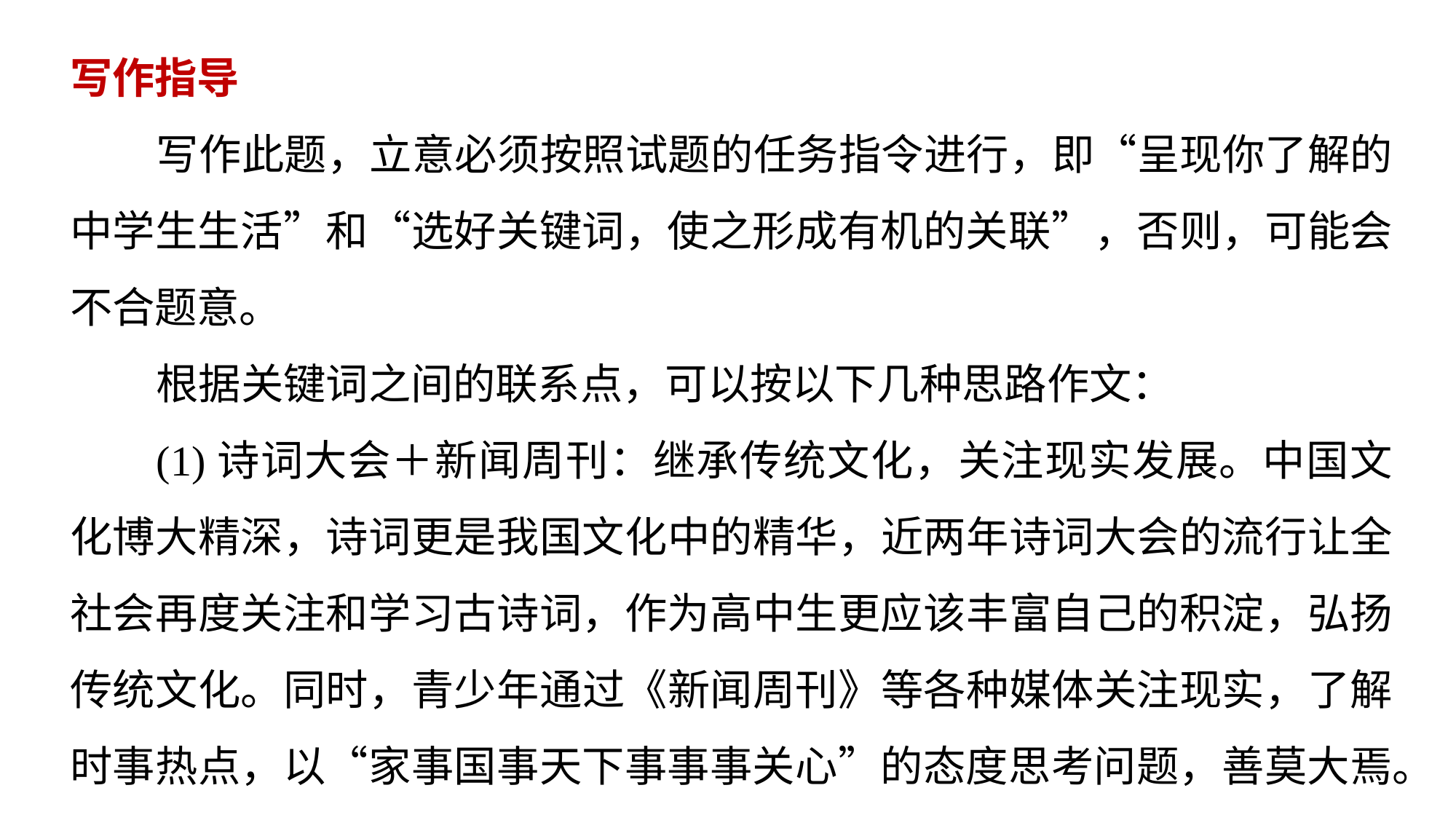

写作指导
写作此题，立意必须按照试题的任务指令进行，即“呈现你了解的中学生生活”和“选好关键词，使之形成有机的关联”，否则，可能会不合题意。
根据关键词之间的联系点，可以按以下几种思路作文：
(1)诗词大会＋新闻周刊：继承传统文化，关注现实发展。中国文化博大精深，诗词更是我国文化中的精华，近两年诗词大会的流行让全社会再度关注和学习古诗词，作为高中生更应该丰富自己的积淀，弘扬传统文化。同时，青少年通过《新闻周刊》等各种媒体关注现实，了解时事热点，以“家事国事天下事事事关心”的态度思考问题，善莫大焉。